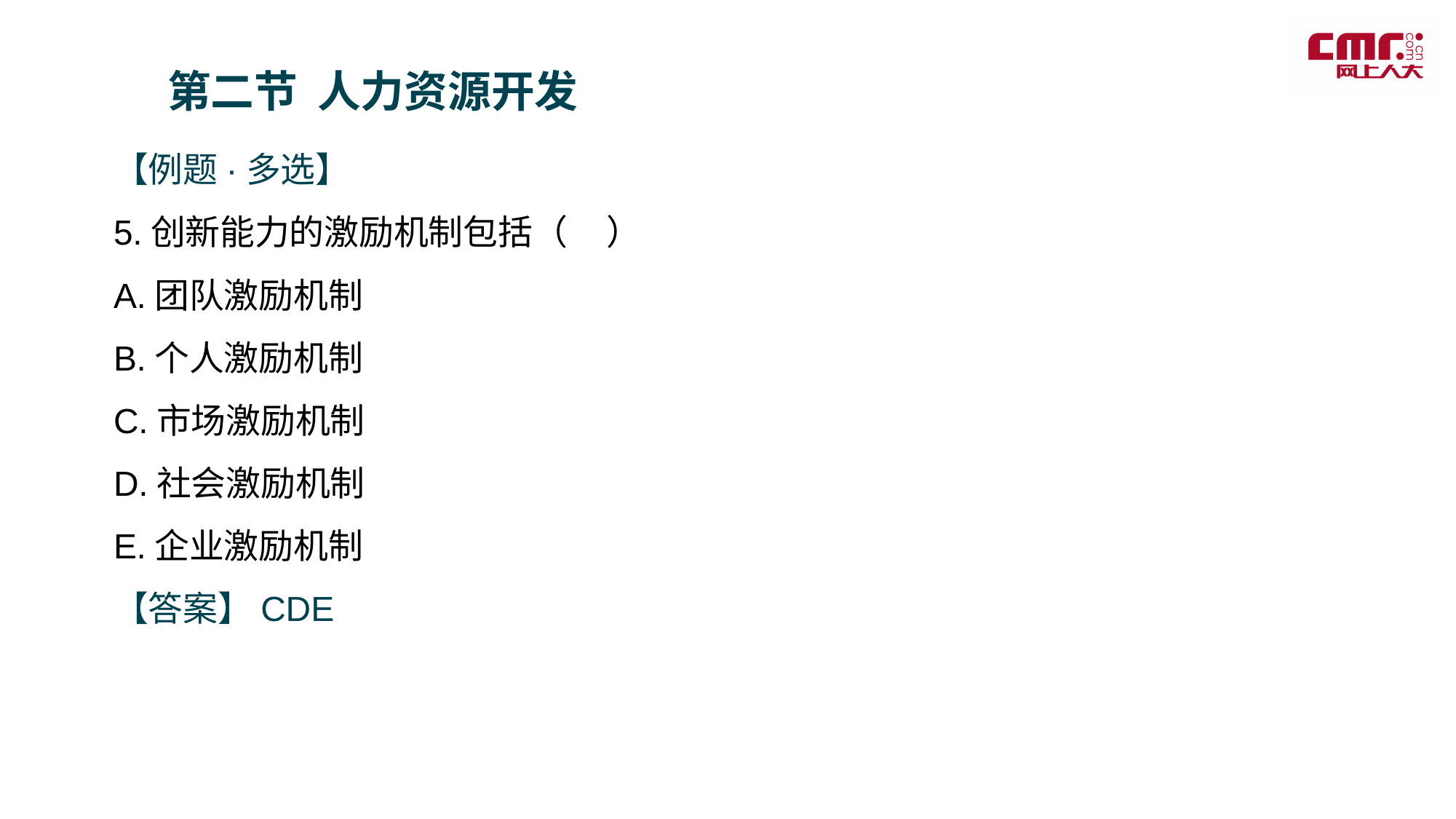

第二节  人力资源开发
【例题·多选】
5.创新能力的激励机制包括（     ）
A.团队激励机制
B.个人激励机制
C.市场激励机制
D.社会激励机制
E.企业激励机制
【答案】CDE